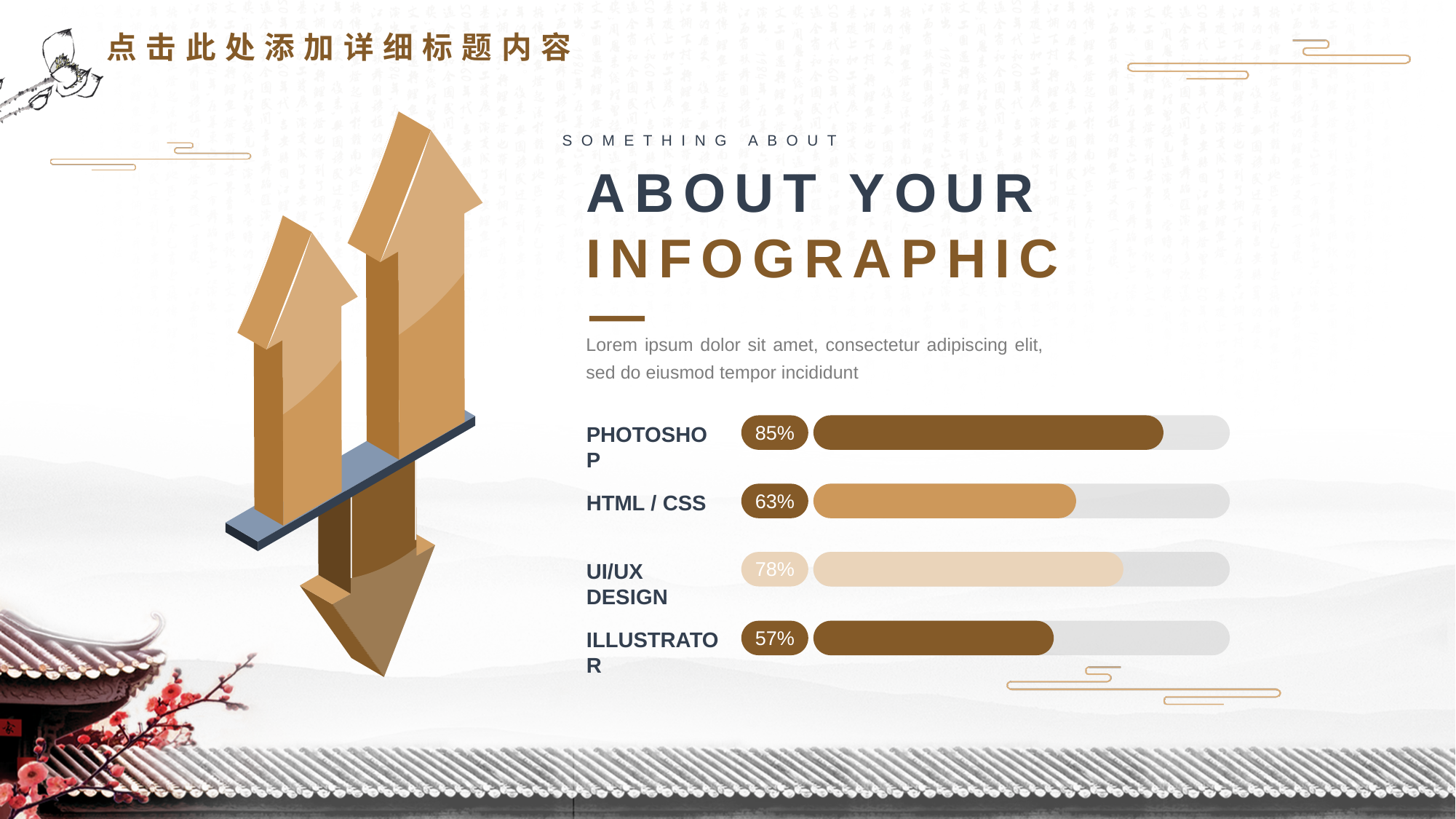

点击此处添加详细标题内容

SOMETHING ABOUT
ABOUT YOUR
INFOGRAPHIC

Lorem ipsum dolor sit amet, consectetur adipiscing elit, sed do eiusmod tempor incididunt
85%
PHOTOSHOP

63%

HTML / CSS
78%

UI/UX DESIGN
57%
ILLUSTRATOR